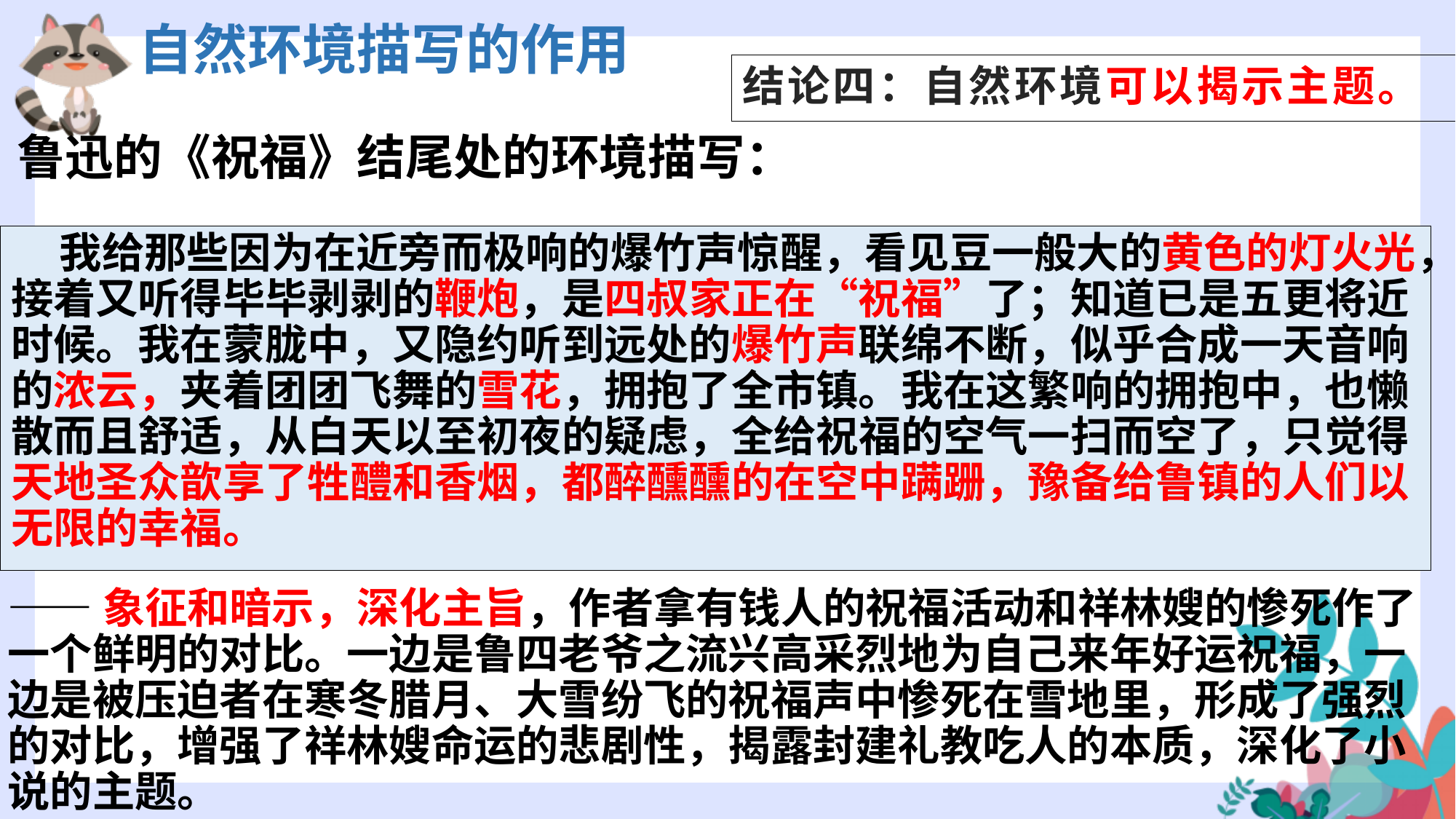

自然环境描写的作用
结论四：自然环境可以揭示主题。
鲁迅的《祝福》结尾处的环境描写：
    我给那些因为在近旁而极响的爆竹声惊醒，看见豆一般大的黄色的灯火光，接着又听得毕毕剥剥的鞭炮，是四叔家正在“祝福”了；知道已是五更将近时候。我在蒙胧中，又隐约听到远处的爆竹声联绵不断，似乎合成一天音响的浓云，夹着团团飞舞的雪花，拥抱了全市镇。我在这繁响的拥抱中，也懒散而且舒适，从白天以至初夜的疑虑，全给祝福的空气一扫而空了，只觉得天地圣众歆享了牲醴和香烟，都醉醺醺的在空中蹒跚，豫备给鲁镇的人们以无限的幸福。
——象征和暗示，深化主旨，作者拿有钱人的祝福活动和祥林嫂的惨死作了一个鲜明的对比。一边是鲁四老爷之流兴高采烈地为自己来年好运祝福，一边是被压迫者在寒冬腊月、大雪纷飞的祝福声中惨死在雪地里，形成了强烈的对比，增强了祥林嫂命运的悲剧性，揭露封建礼教吃人的本质，深化了小说的主题。